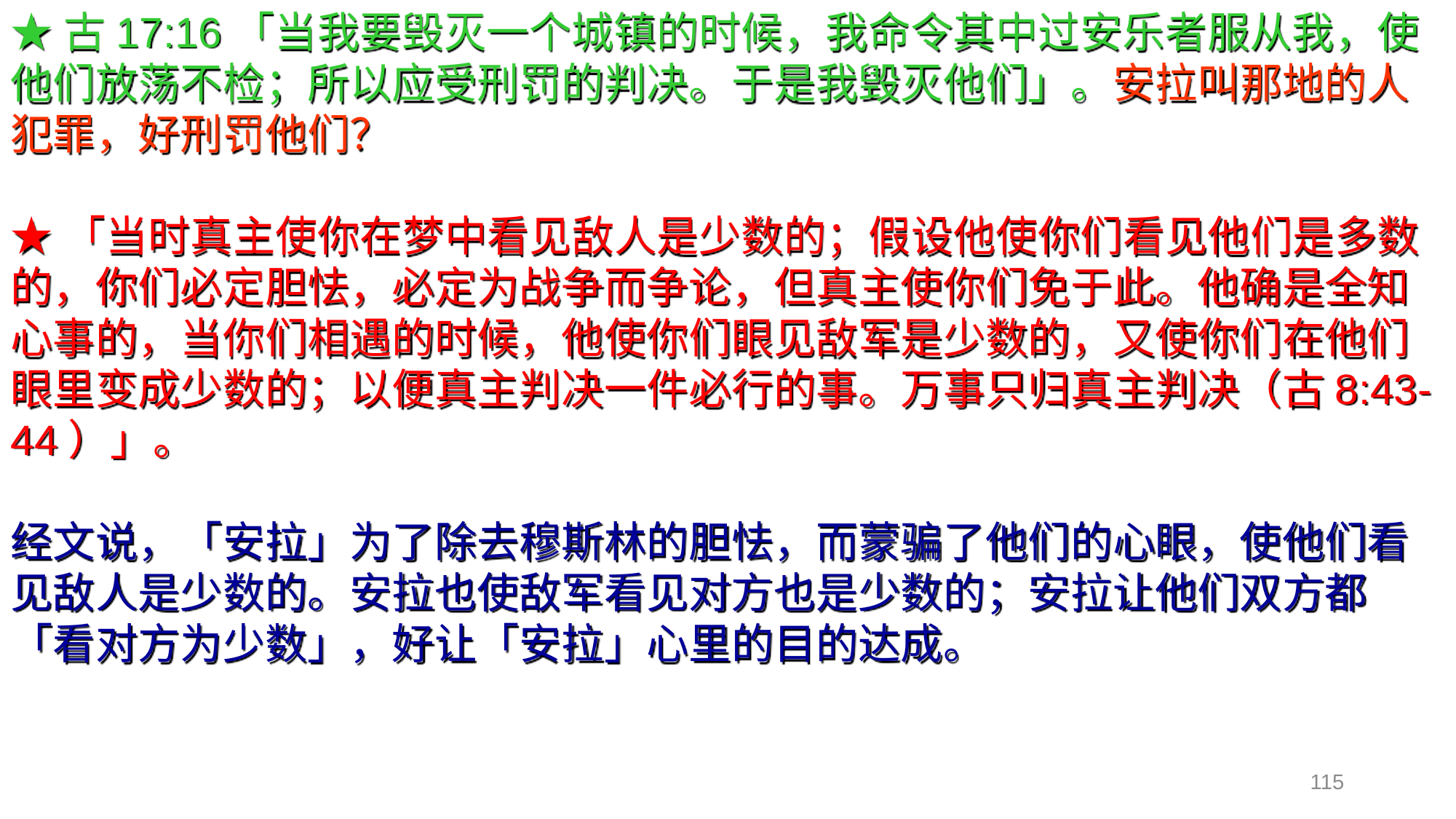

★古17:16「当我要毁灭一个城镇的时候，我命令其中过安乐者服从我，使他们放荡不检；所以应受刑罚的判决。于是我毁灭他们」。安拉叫那地的人犯罪，好刑罚他们？

★「当时真主使你在梦中看见敌人是少数的；假设他使你们看见他们是多数的，你们必定胆怯，必定为战争而争论，但真主使你们免于此。他确是全知心事的，当你们相遇的时候，他使你们眼见敌军是少数的，又使你们在他们眼里变成少数的；以便真主判决一件必行的事。万事只归真主判决（古8:43-44）」。

经文说，「安拉」为了除去穆斯林的胆怯，而蒙骗了他们的心眼，使他们看见敌人是少数的。安拉也使敌军看见对方也是少数的；安拉让他们双方都「看对方为少数」，好让「安拉」心里的目的达成。
115